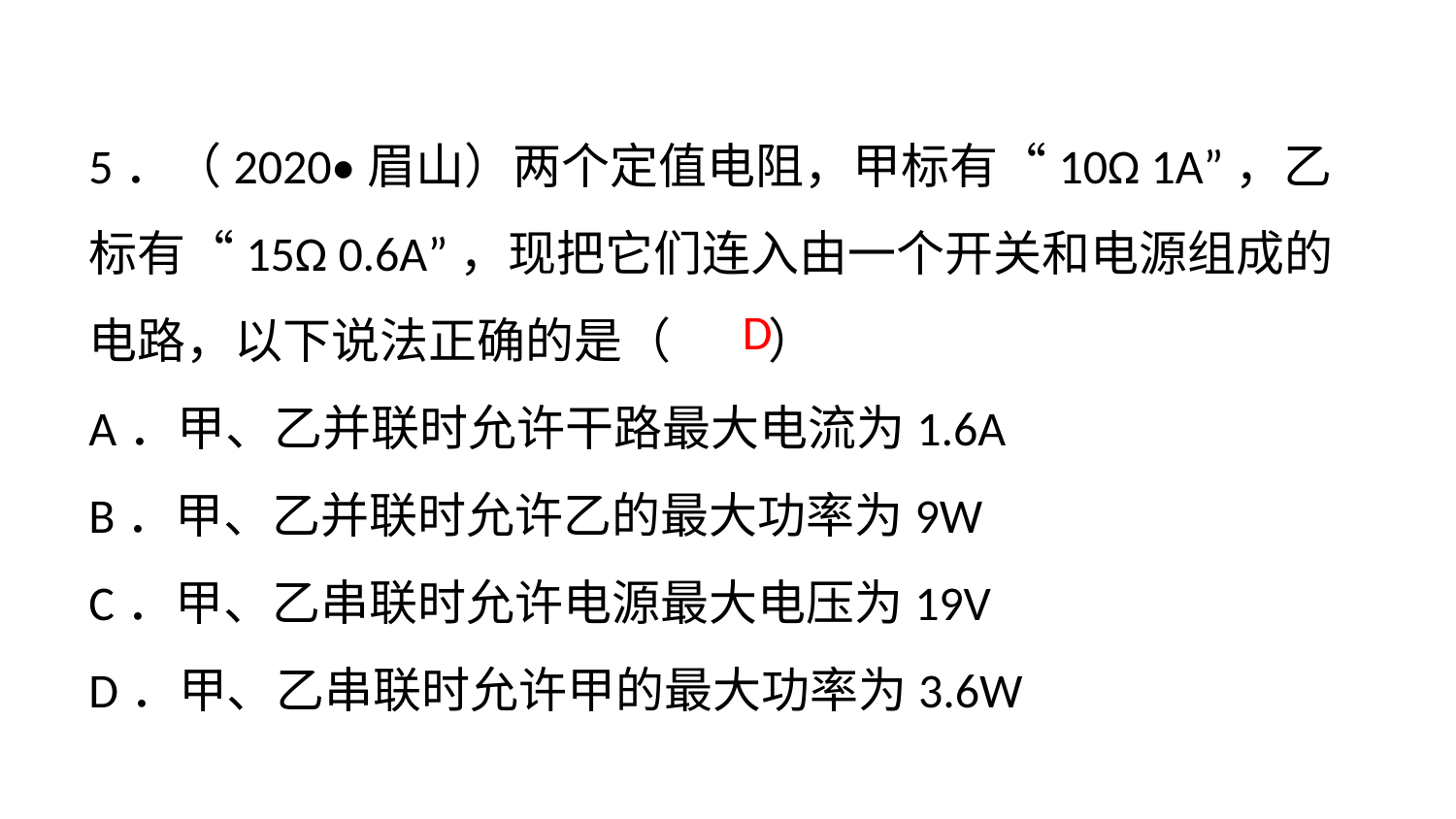

5．（2020•眉山）两个定值电阻，甲标有“10Ω 1A”，乙标有“15Ω 0.6A”，现把它们连入由一个开关和电源组成的电路，以下说法正确的是（　　）
A．甲、乙并联时允许干路最大电流为1.6A
B．甲、乙并联时允许乙的最大功率为9W
C．甲、乙串联时允许电源最大电压为19V
D．甲、乙串联时允许甲的最大功率为3.6W
D